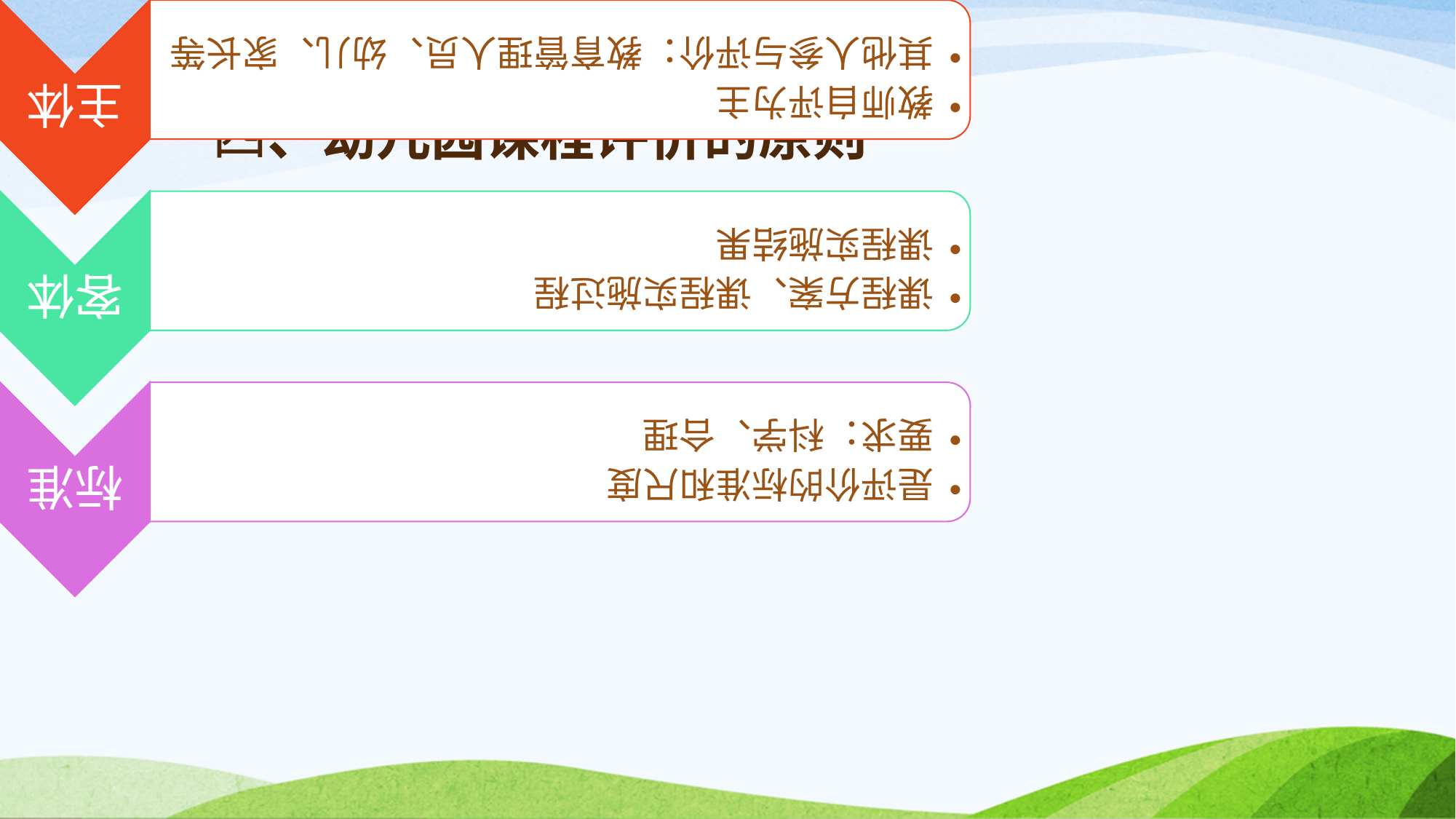

# 四、幼儿园课程评价的原则
主体
教师自评为主
其他人参与评价：教育管理人员、幼儿、家长等
客体
课程方案、课程实施过程
课程实施结果
标准
是评价的标准和尺度
要求：科学、合理